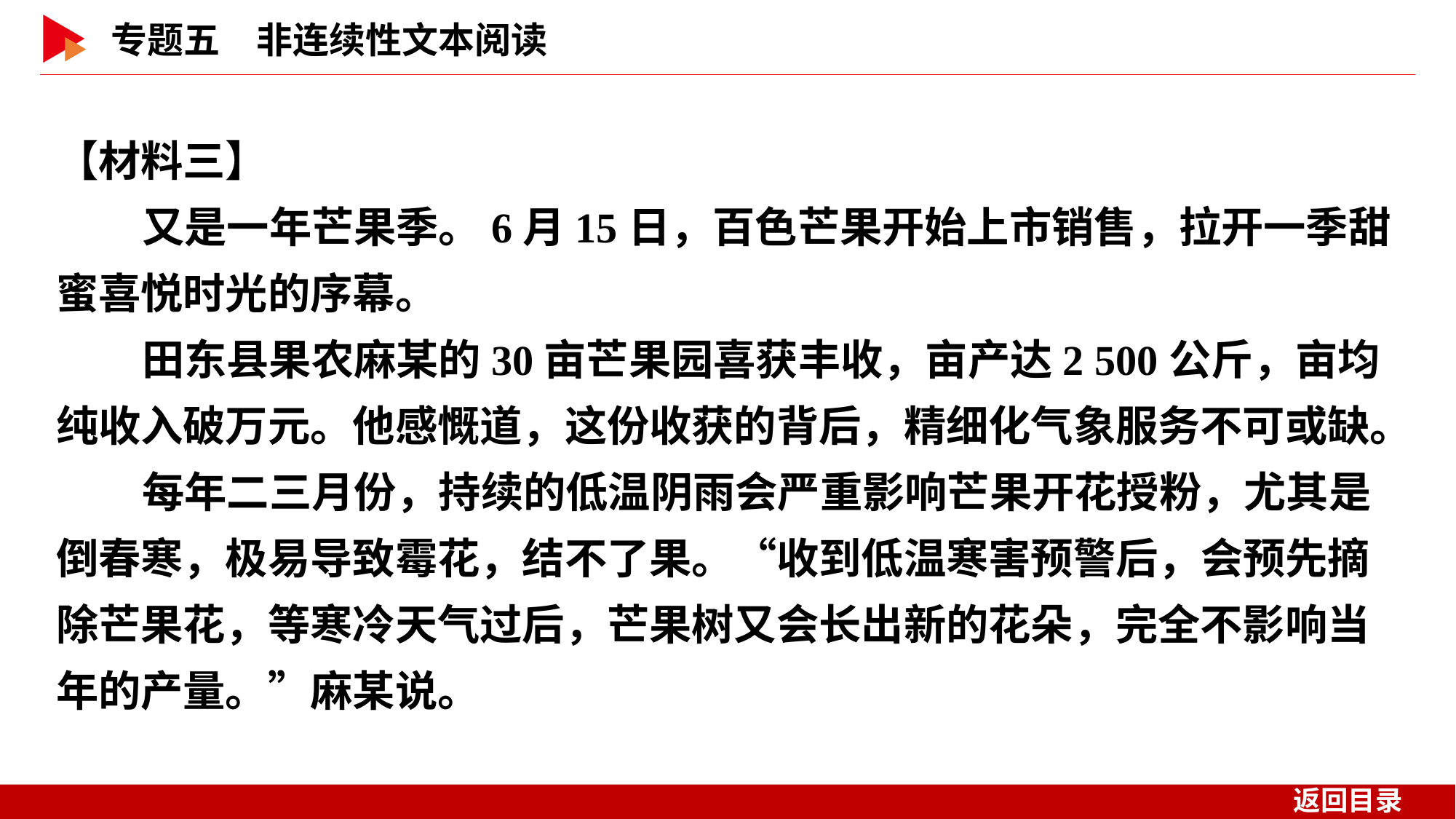

【材料三】
又是一年芒果季。6月15日，百色芒果开始上市销售，拉开一季甜蜜喜悦时光的序幕。
田东县果农麻某的30亩芒果园喜获丰收，亩产达2 500公斤，亩均纯收入破万元。他感慨道，这份收获的背后，精细化气象服务不可或缺。
每年二三月份，持续的低温阴雨会严重影响芒果开花授粉，尤其是倒春寒，极易导致霉花，结不了果。“收到低温寒害预警后，会预先摘除芒果花，等寒冷天气过后，芒果树又会长出新的花朵，完全不影响当年的产量。”麻某说。